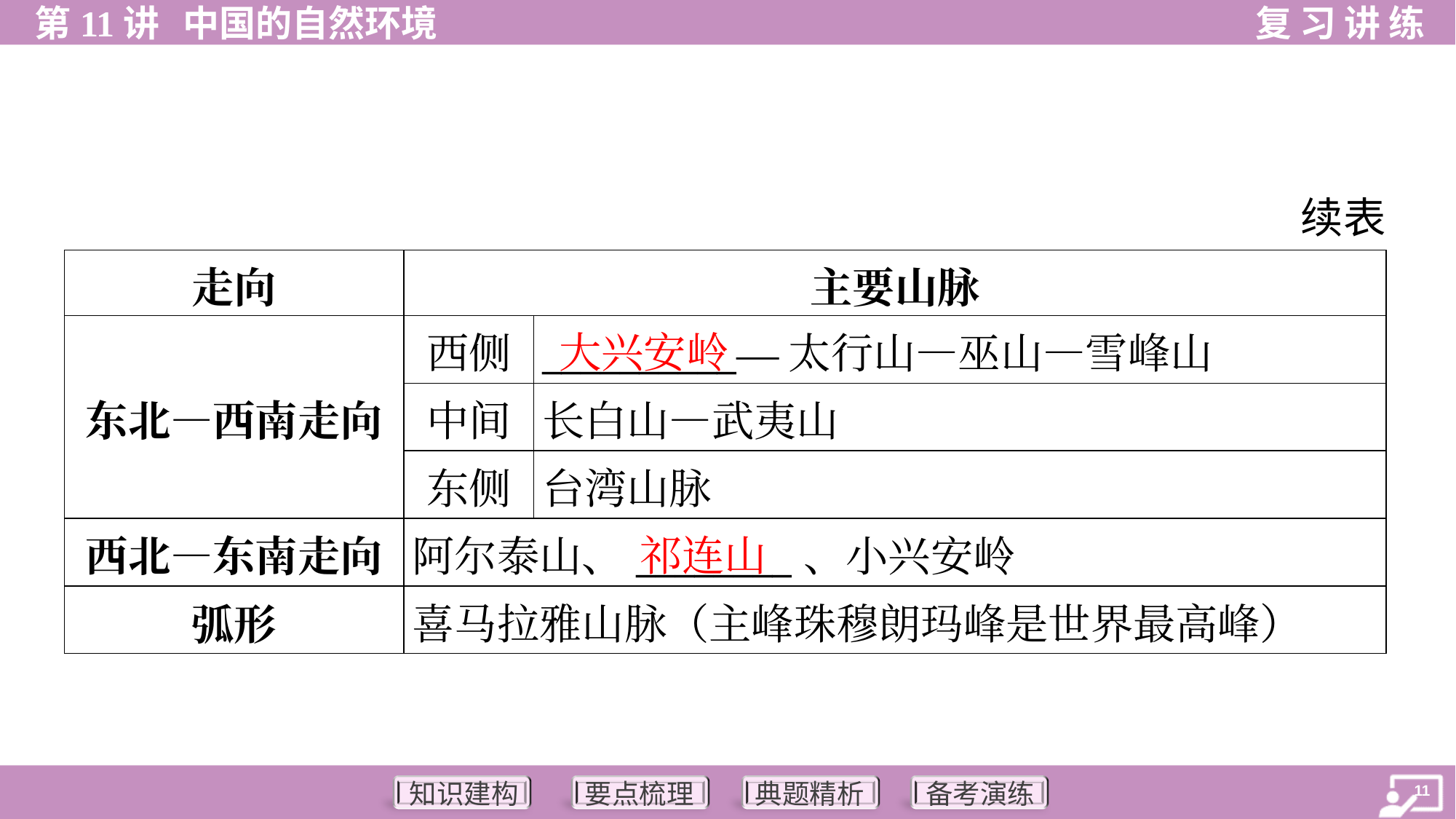

续表
| 走向 | 主要山脉 |  |
| --- | --- | --- |
| 东北—西南走向 | 西侧 | \_\_\_\_\_\_\_\_\_\_—太行山—巫山—雪峰山 |
|  | 中间 | 长白山—武夷山 |
|  | 东侧 | 台湾山脉 |
| 西北—东南走向 | 阿尔泰山、\_\_\_\_\_\_\_\_、小兴安岭 |  |
| 弧形 | 喜马拉雅山脉（主峰珠穆朗玛峰是世界最高峰） |  |
大兴安岭
祁连山